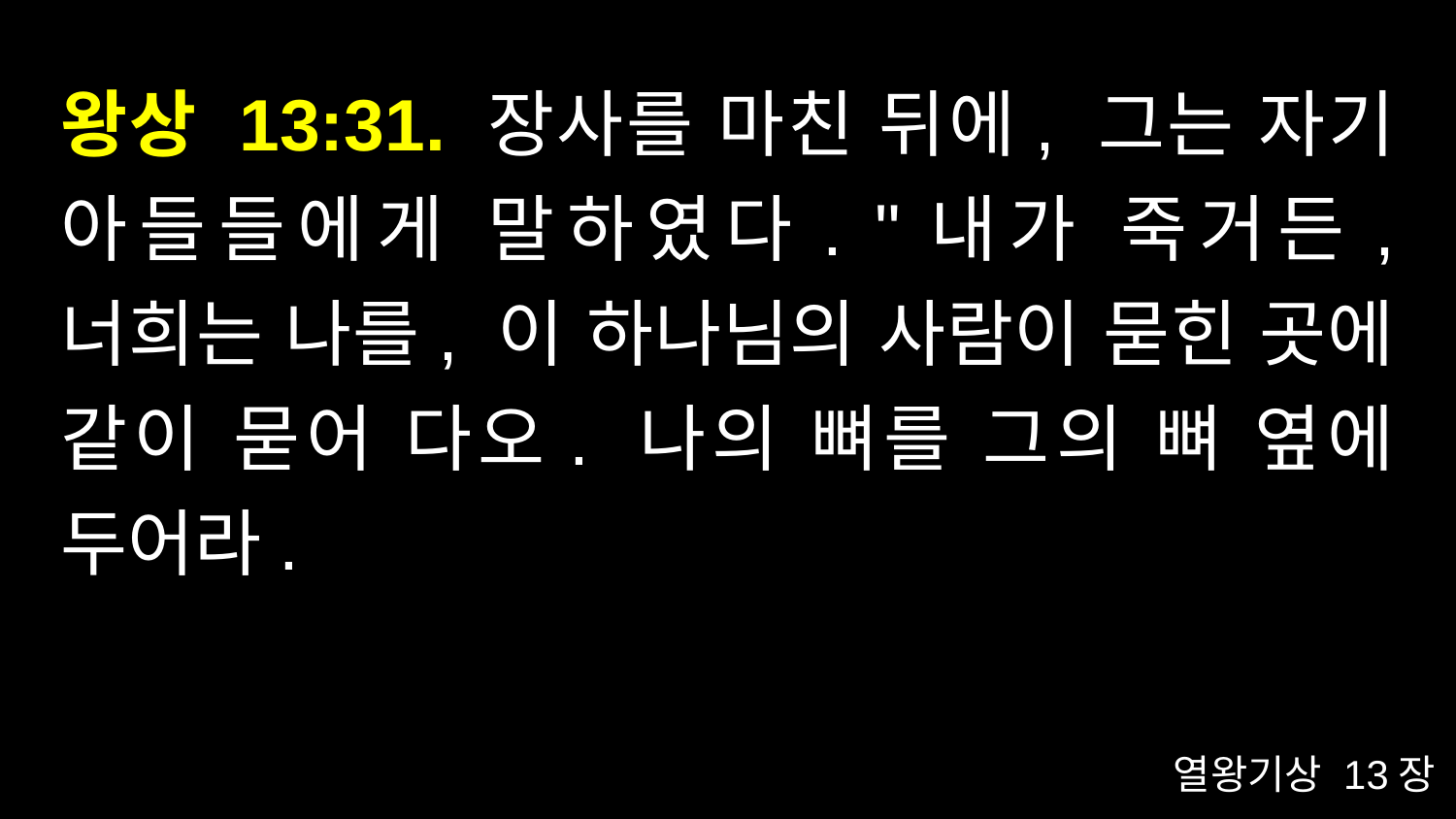

# 왕상 13:31. 장사를 마친 뒤에, 그는 자기 아들들에게 말하였다. "내가 죽거든, 너희는 나를, 이 하나님의 사람이 묻힌 곳에 같이 묻어 다오. 나의 뼈를 그의 뼈 옆에 두어라.
열왕기상 13장